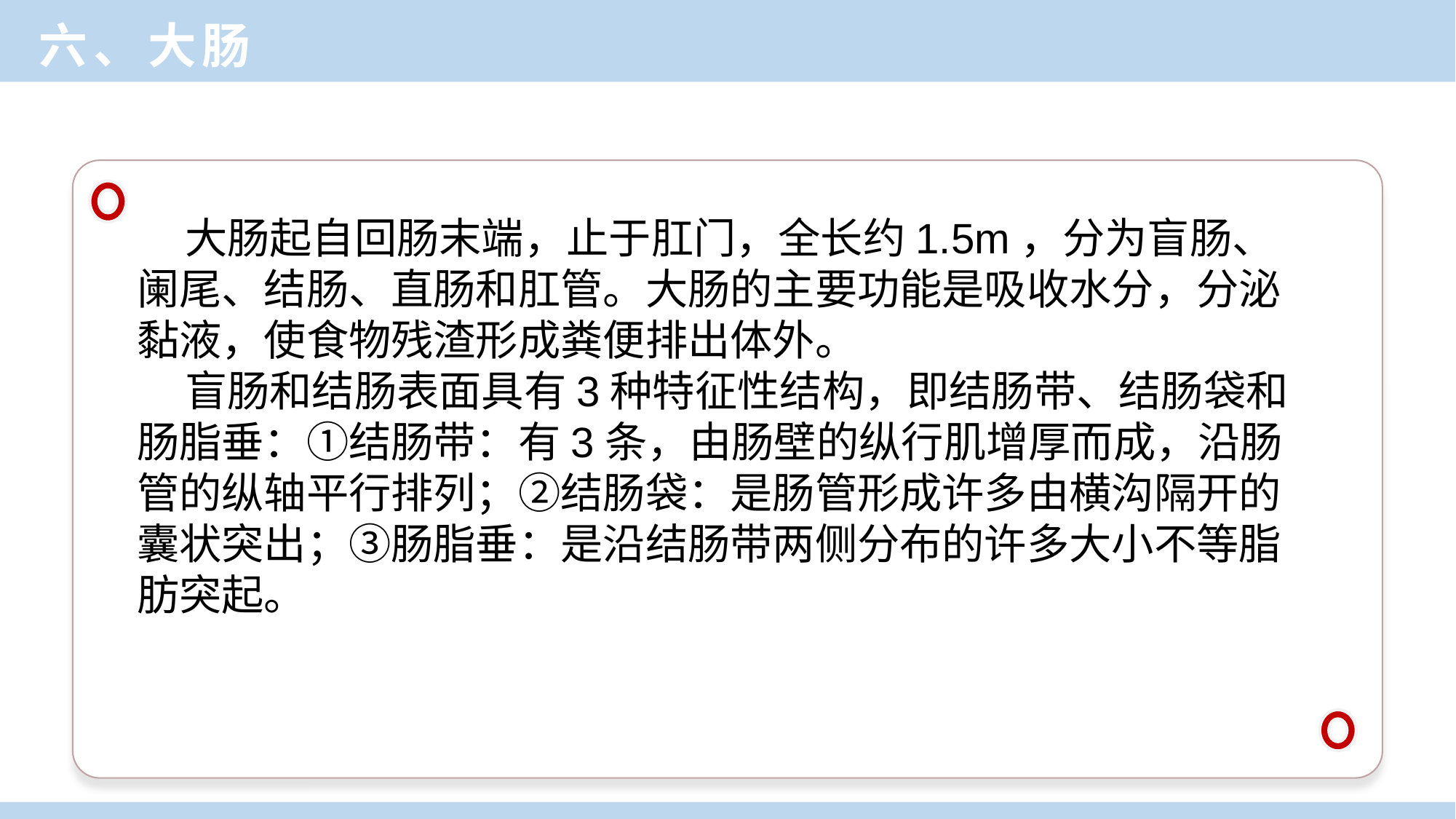

六、大肠

    大肠起自回肠末端，止于肛门，全长约1.5m，分为盲肠、阑尾、结肠、直肠和肛管。大肠的主要功能是吸收水分，分泌黏液，使食物残渣形成粪便排出体外。
    盲肠和结肠表面具有3种特征性结构，即结肠带、结肠袋和肠脂垂：①结肠带：有3条，由肠壁的纵行肌增厚而成，沿肠管的纵轴平行排列；②结肠袋：是肠管形成许多由横沟隔开的囊状突出；③肠脂垂：是沿结肠带两侧分布的许多大小不等脂肪突起。